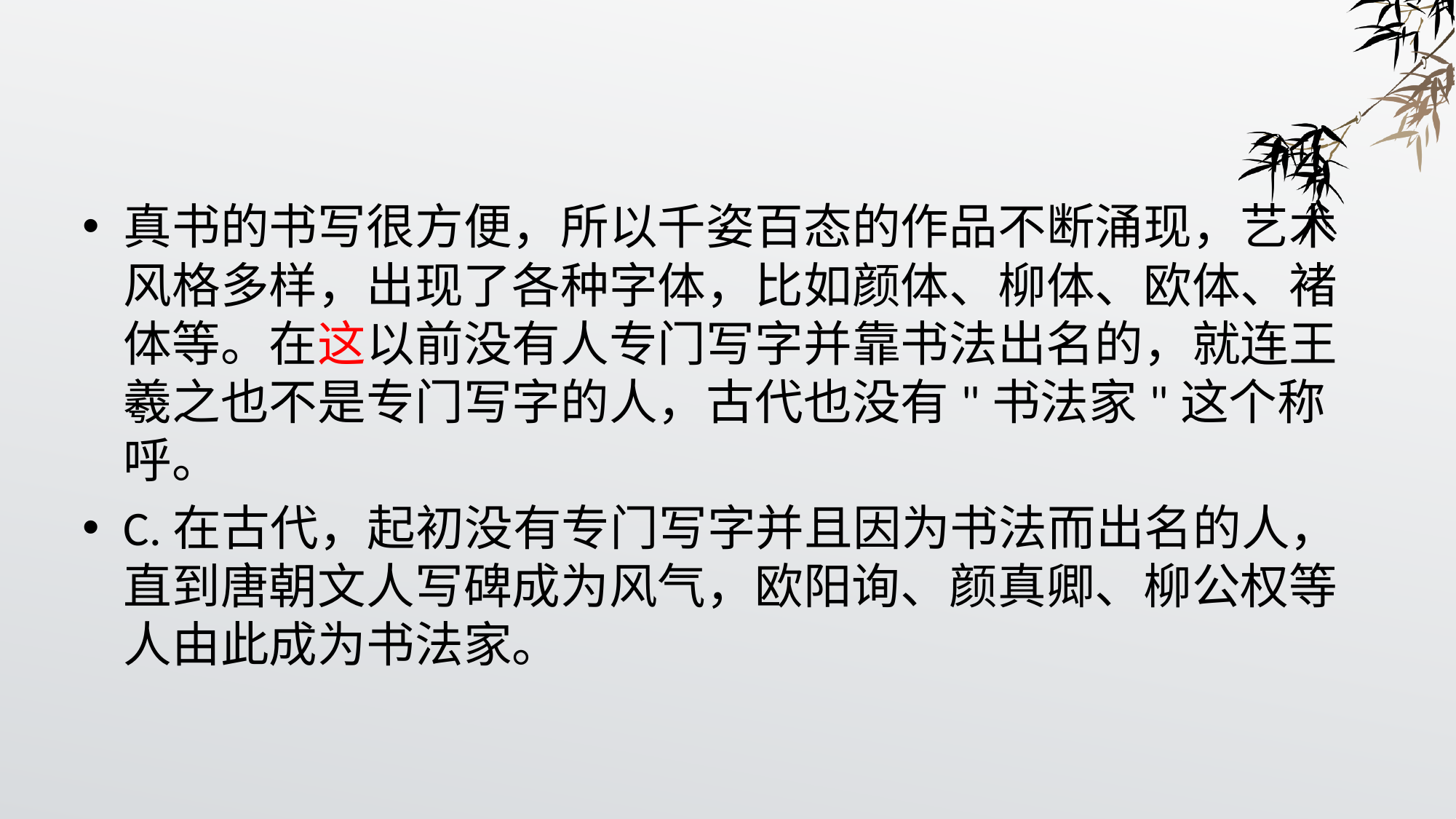

真书的书写很方便，所以千姿百态的作品不断涌现，艺术风格多样，出现了各种字体，比如颜体、柳体、欧体、褚体等。在这以前没有人专门写字并靠书法出名的，就连王羲之也不是专门写字的人，古代也没有"书法家"这个称呼。
C.在古代，起初没有专门写字并且因为书法而出名的人，直到唐朝文人写碑成为风气，欧阳询、颜真卿、柳公权等人由此成为书法家。